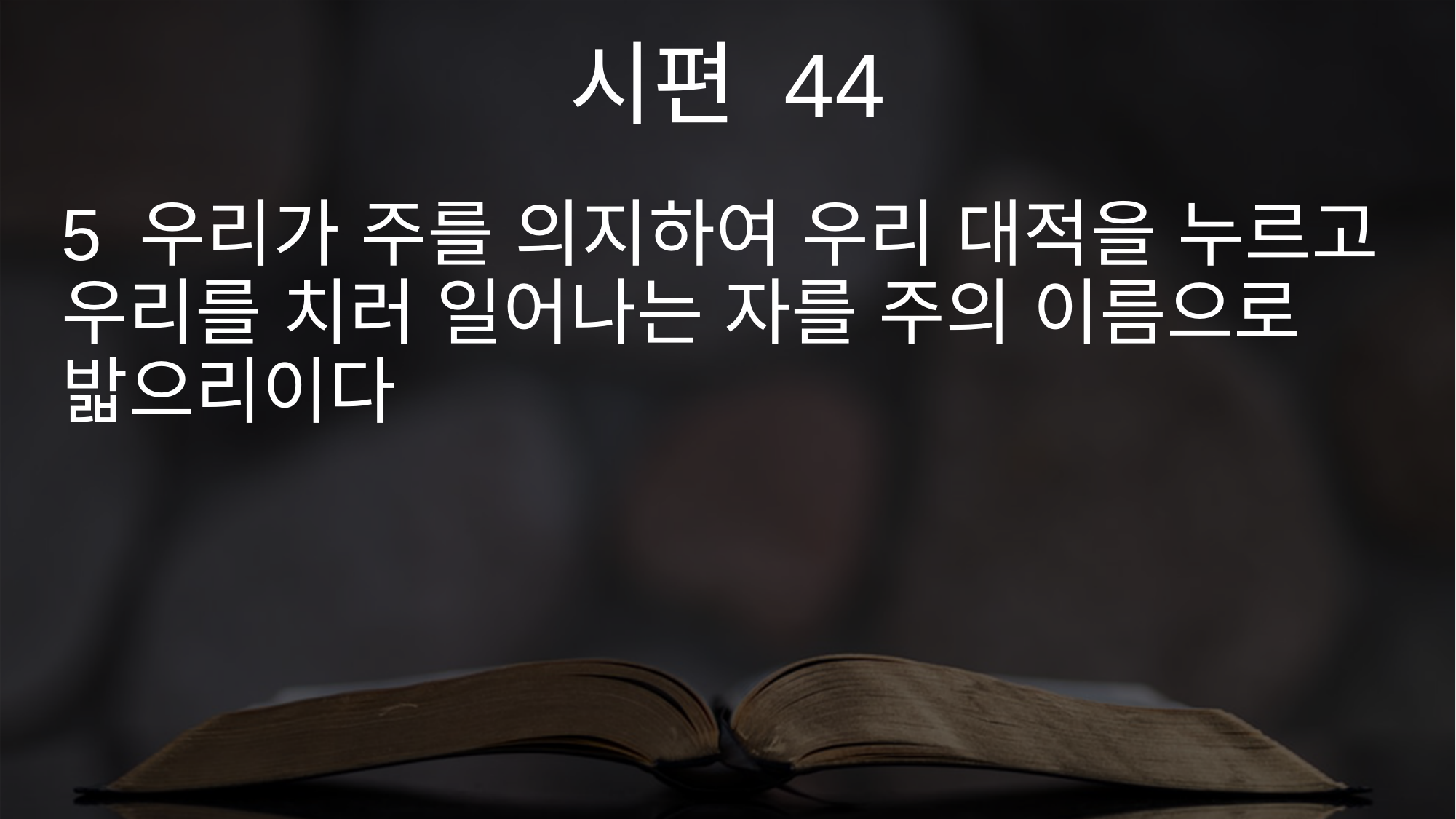

시편 44
5 우리가 주를 의지하여 우리 대적을 누르고 우리를 치러 일어나는 자를 주의 이름으로 밟으리이다